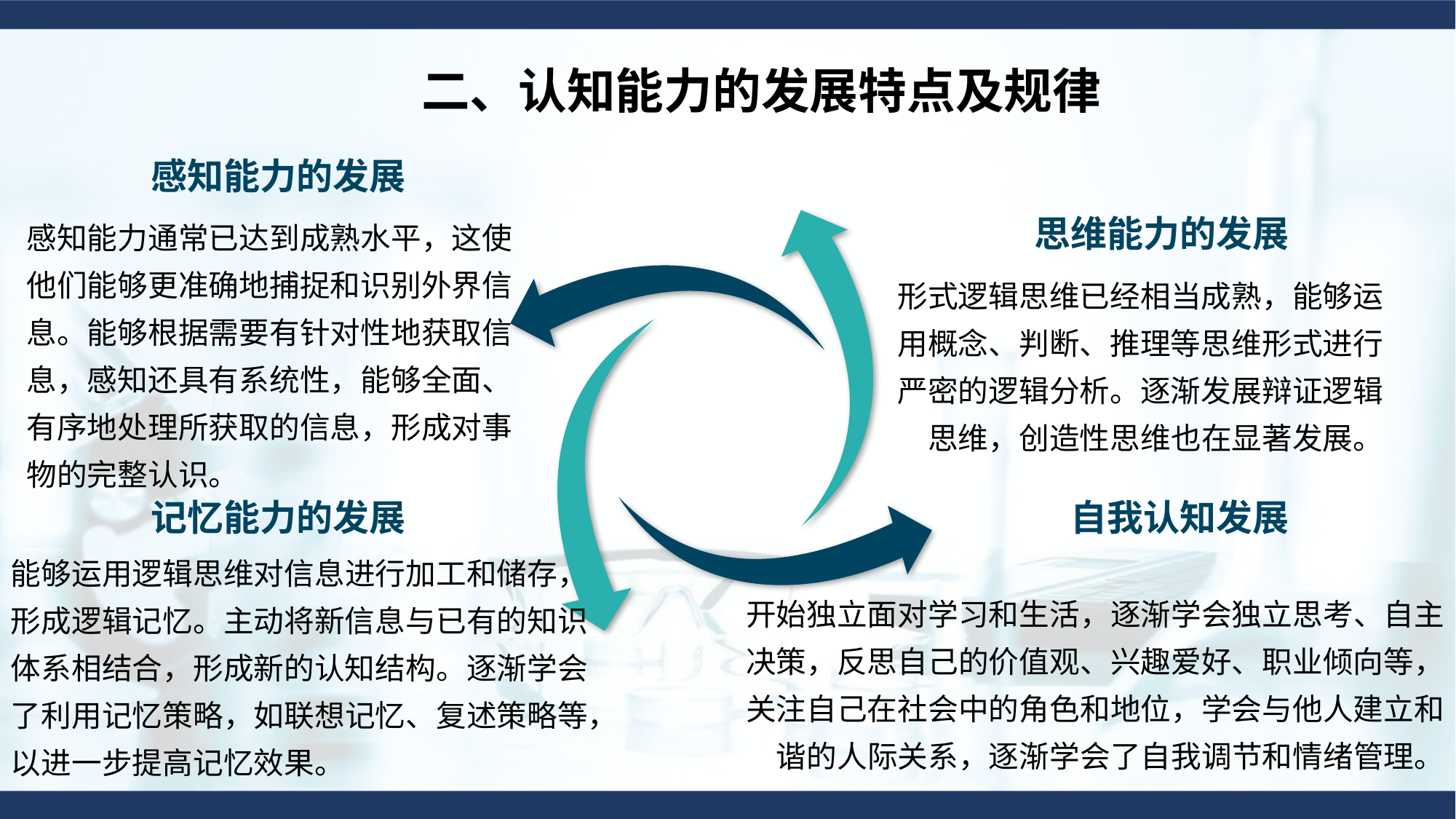

二、认知能力的发展特点及规律
感知能力的发展

感知能力通常已达到成熟水平，这使他们能够更准确地捕捉和识别外界信息。能够根据需要有针对性地获取信息，感知还具有系统性，能够全面、有序地处理所获取的信息，形成对事物的完整认识。
思维能力的发展

形式逻辑思维已经相当成熟，能够运用概念、判断、推理等思维形式进行严密的逻辑分析。逐渐发展辩证逻辑思维，创造性思维也在显著发展。

记忆能力的发展
自我认知发展
能够运用逻辑思维对信息进行加工和储存，形成逻辑记忆。主动将新信息与已有的知识体系相结合，形成新的认知结构。逐渐学会了利用记忆策略，如联想记忆、复述策略等，以进一步提高记忆效果。
开始独立面对学习和生活，逐渐学会独立思考、自主决策，反思自己的价值观、兴趣爱好、职业倾向等，关注自己在社会中的角色和地位，学会与他人建立和谐的人际关系，逐渐学会了自我调节和情绪管理。